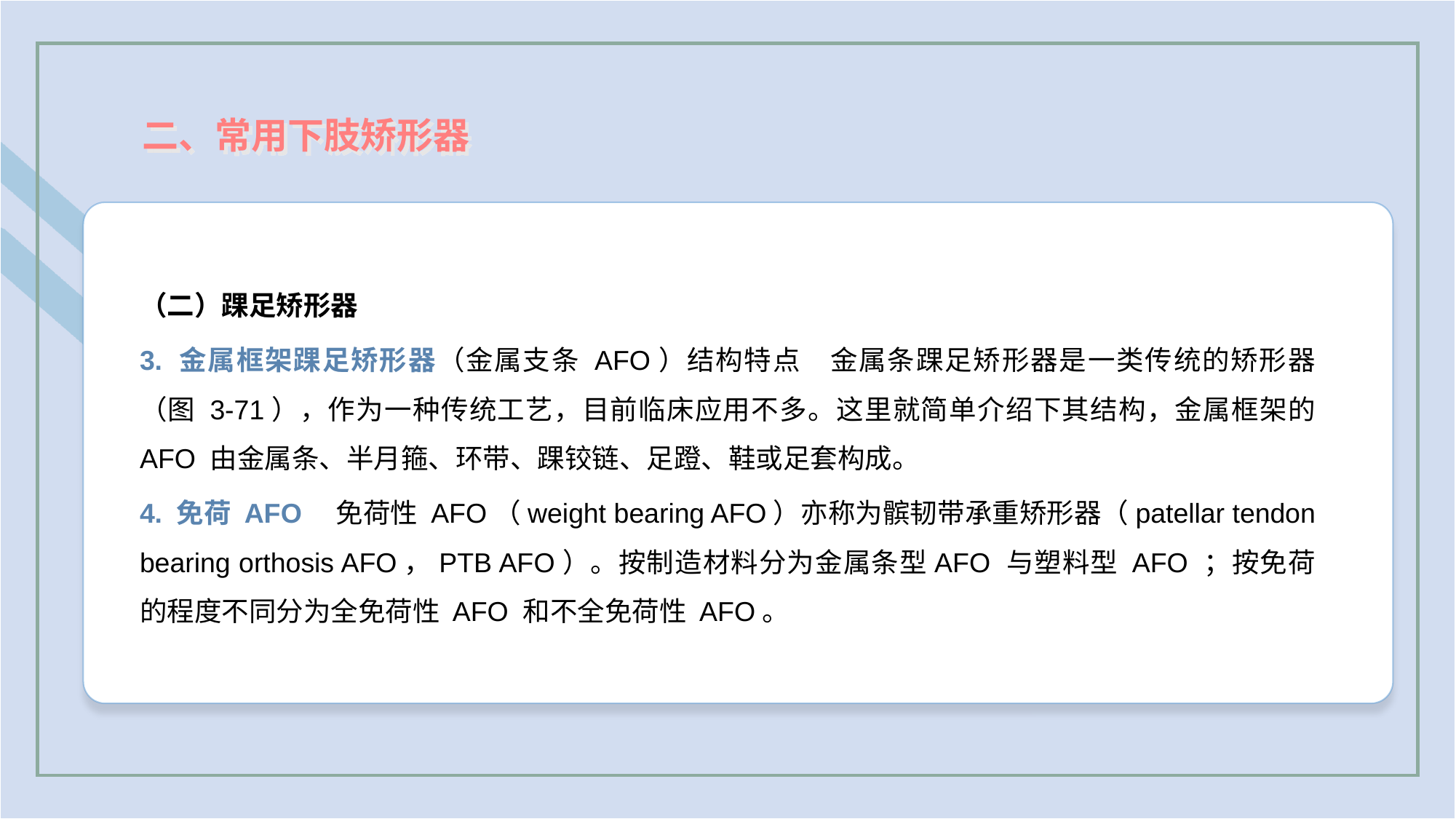

二、常用下肢矫形器

（二）踝足矫形器
3. 金属框架踝足矫形器（金属支条 AFO）结构特点　金属条踝足矫形器是一类传统的矫形器（图 3-71），作为一种传统工艺，目前临床应用不多。这里就简单介绍下其结构，金属框架的 AFO 由金属条、半月箍、环带、踝铰链、足蹬、鞋或足套构成。
4. 免荷 AFO　免荷性 AFO（weight bearing AFO）亦称为髌韧带承重矫形器（patellar tendon bearing orthosis AFO，PTB AFO）。按制造材料分为金属条型AFO 与塑料型 AFO ；按免荷的程度不同分为全免荷性 AFO 和不全免荷性 AFO。